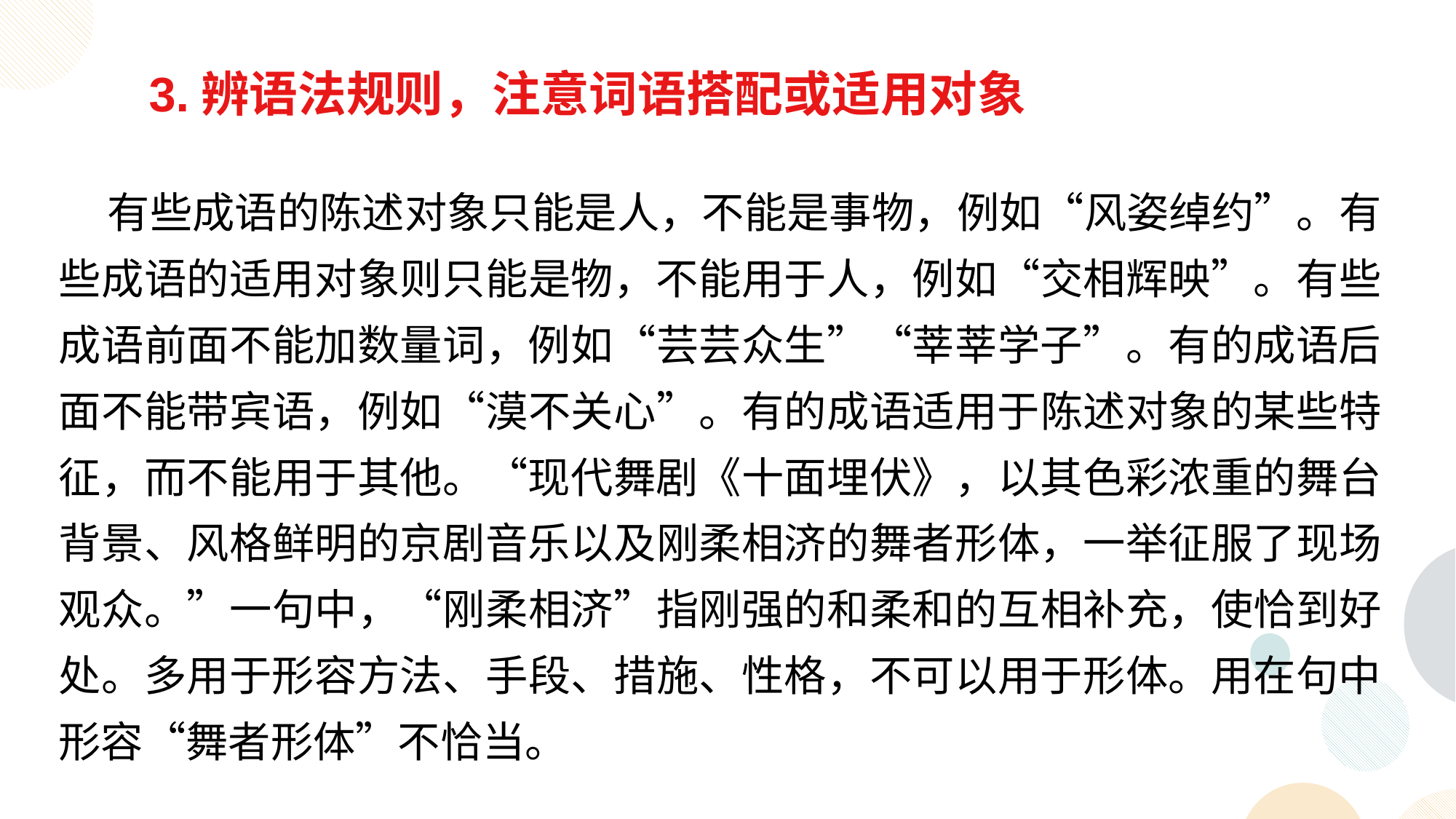

3.辨语法规则，注意词语搭配或适用对象
    有些成语的陈述对象只能是人，不能是事物，例如“风姿绰约”。有些成语的适用对象则只能是物，不能用于人，例如“交相辉映”。有些成语前面不能加数量词，例如“芸芸众生”“莘莘学子”。有的成语后面不能带宾语，例如“漠不关心”。有的成语适用于陈述对象的某些特征，而不能用于其他。“现代舞剧《十面埋伏》，以其色彩浓重的舞台背景、风格鲜明的京剧音乐以及刚柔相济的舞者形体，一举征服了现场观众。”一句中，“刚柔相济”指刚强的和柔和的互相补充，使恰到好处。多用于形容方法、手段、措施、性格，不可以用于形体。用在句中形容“舞者形体”不恰当。